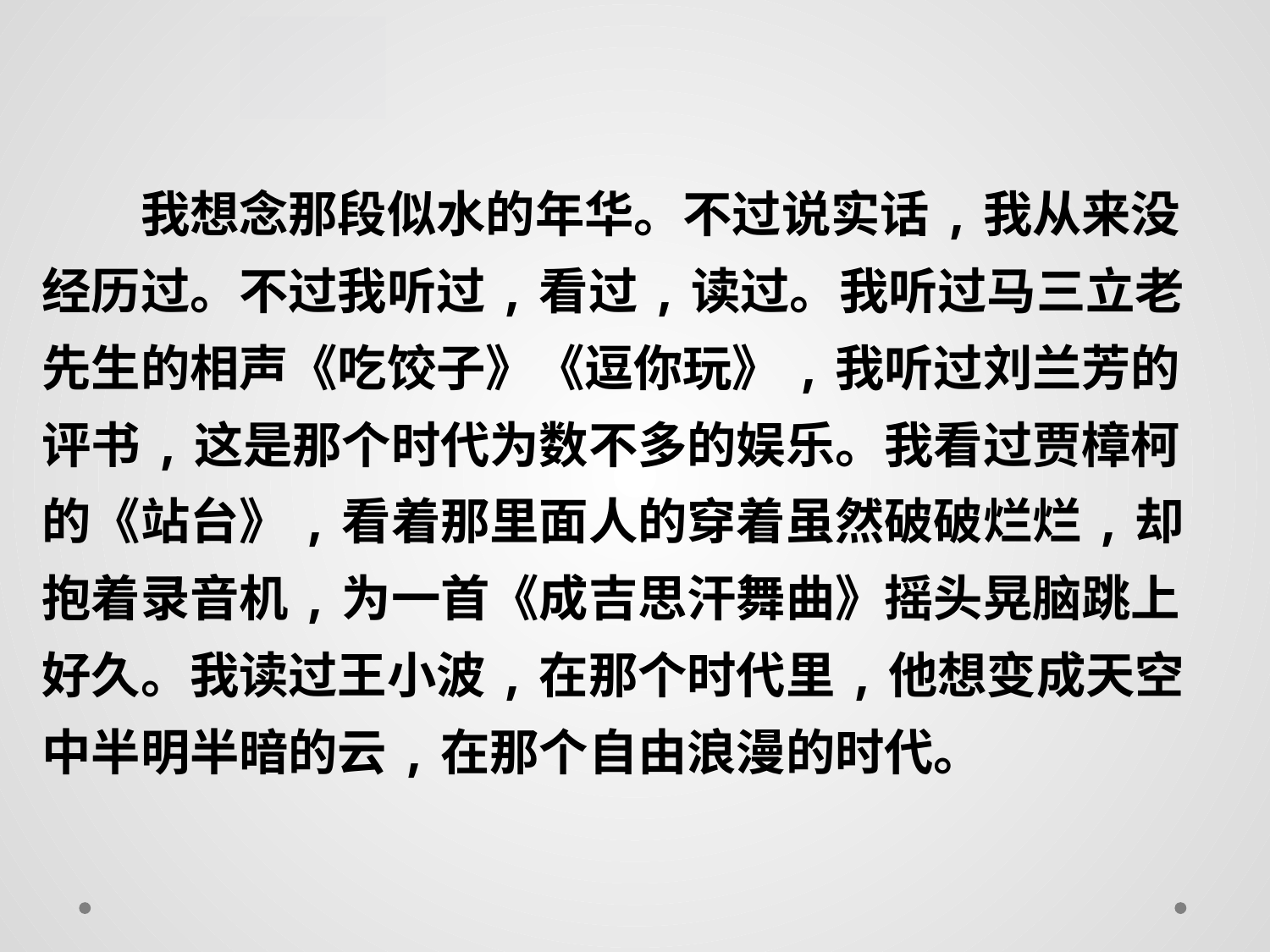

我想念那段似水的年华。不过说实话,我从来没经历过。不过我听过,看过,读过。我听过马三立老先生的相声《吃饺子》《逗你玩》,我听过刘兰芳的评书,这是那个时代为数不多的娱乐。我看过贾樟柯的《站台》,看着那里面人的穿着虽然破破烂烂,却抱着录音机,为一首《成吉思汗舞曲》摇头晃脑跳上好久。我读过王小波,在那个时代里,他想变成天空中半明半暗的云,在那个自由浪漫的时代。